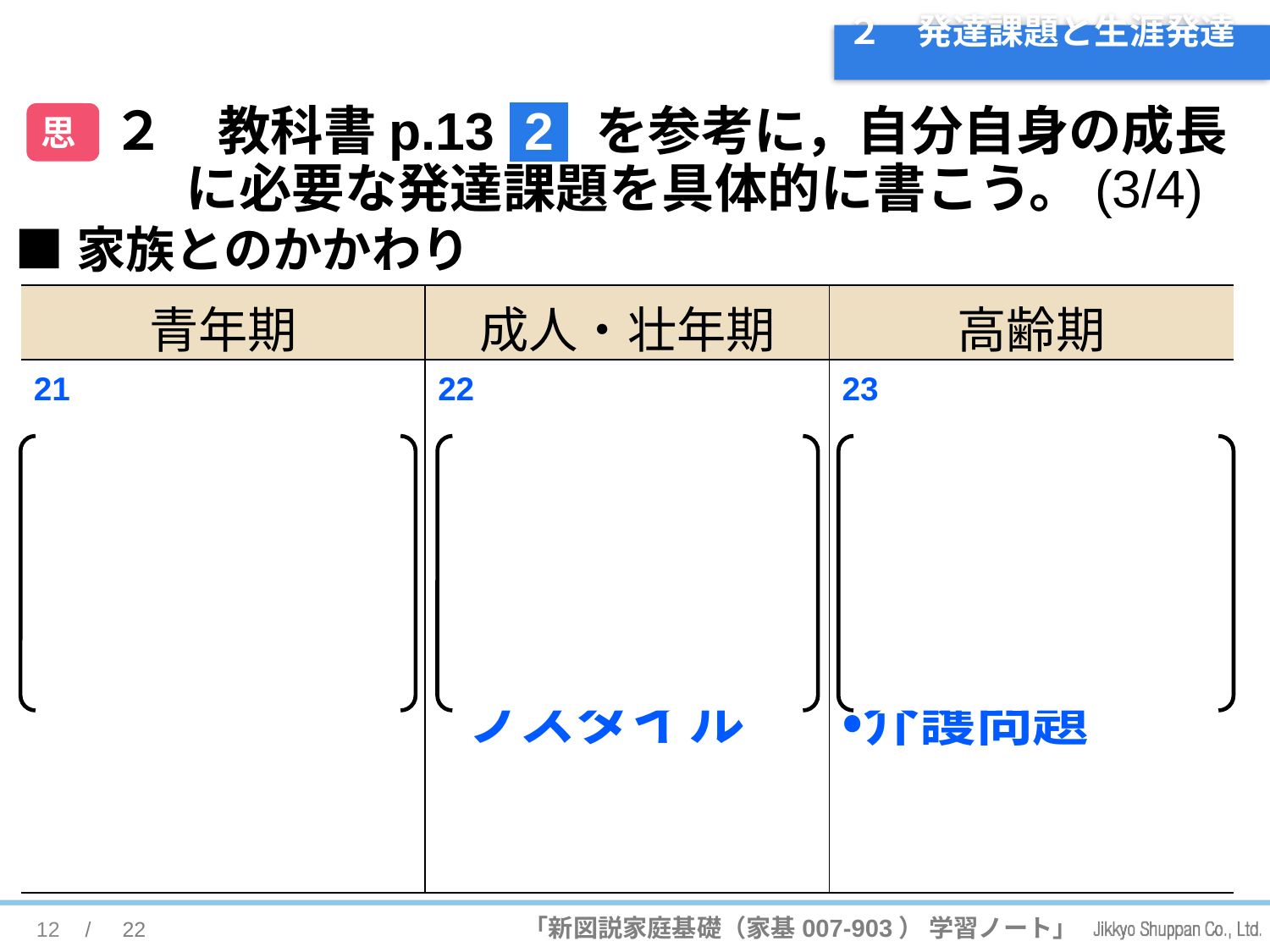

# ２　発達課題と生涯発達
２　教科書p.13  2  を参考に，自分自身の成長に必要な発達課題を具体的に書こう。(3/4)
思
■家族とのかかわり
| 青年期 | 成人・壮年期 | 高齢期 |
| --- | --- | --- |
| 21 例） ・自立準備 | 22 例） ・パートナーや子ども，ライフスタイル | 23 例） ・子との同居や別居 ・介護問題 |

12